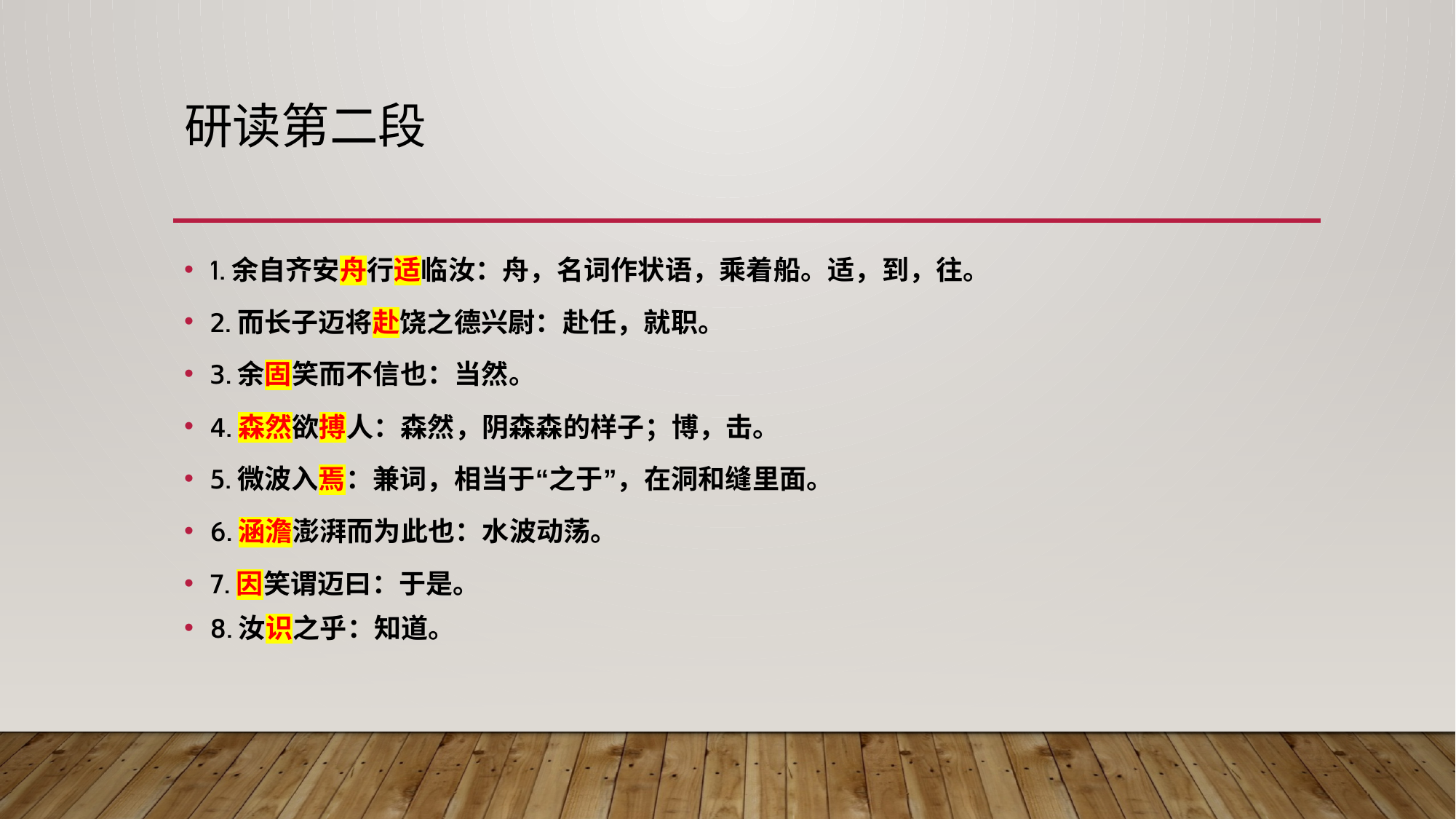

# 研读第二段
1.余自齐安舟行适临汝：舟，名词作状语，乘着船。适，到，往。
2.而长子迈将赴饶之德兴尉：赴任，就职。
3.余固笑而不信也：当然。
4.森然欲搏人：森然，阴森森的样子；博，击。
5.微波入焉：兼词，相当于“之于”，在洞和缝里面。
6.涵澹澎湃而为此也：水波动荡。
7.因笑谓迈曰：于是。
8.汝识之乎：知道。